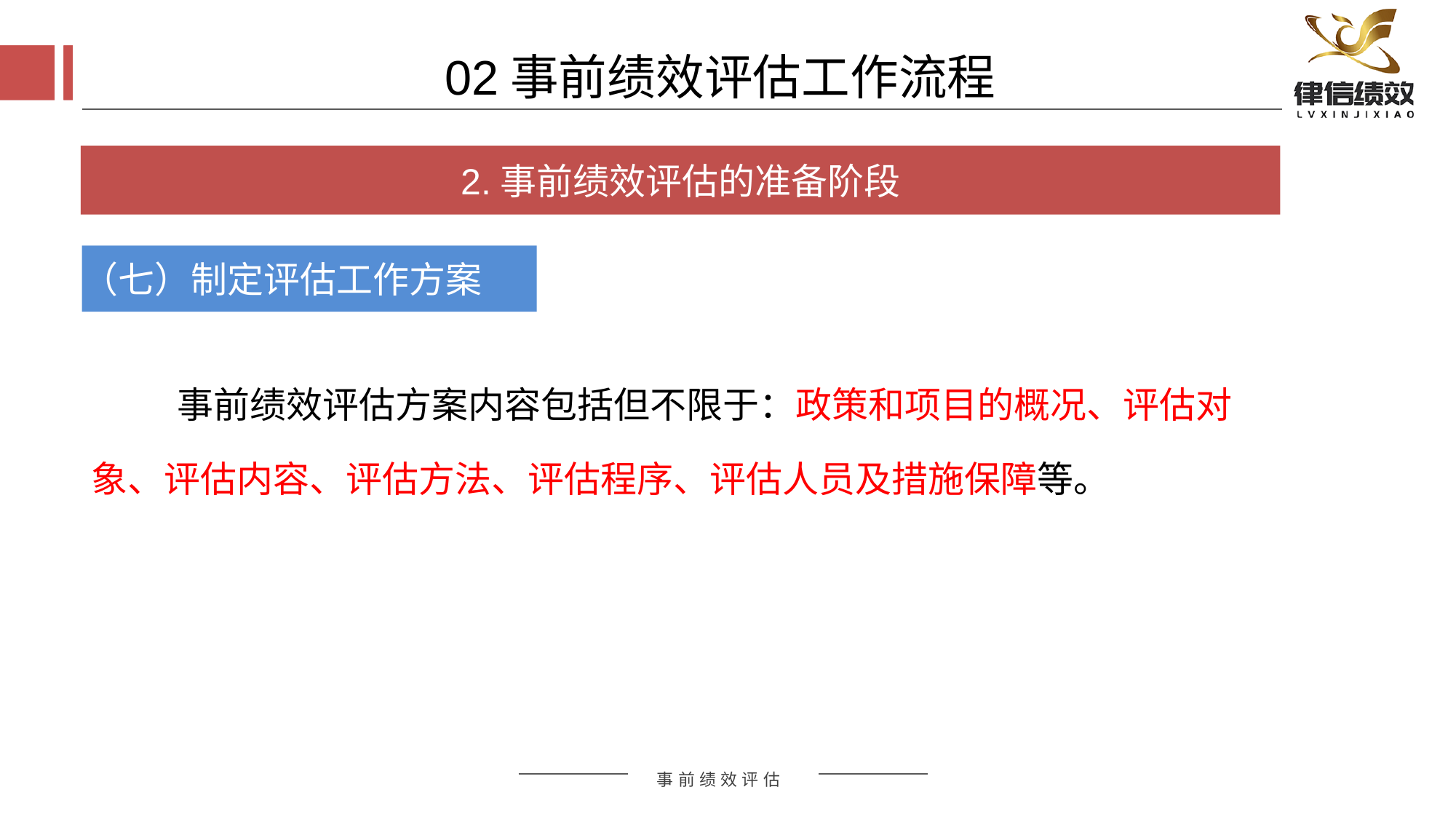

02事前绩效评估工作流程
2.事前绩效评估的准备阶段
（七）制定评估工作方案
事前绩效评估方案内容包括但不限于：政策和项目的概况、评估对象、评估内容、评估方法、评估程序、评估人员及措施保障等。

评估方式
评估方式